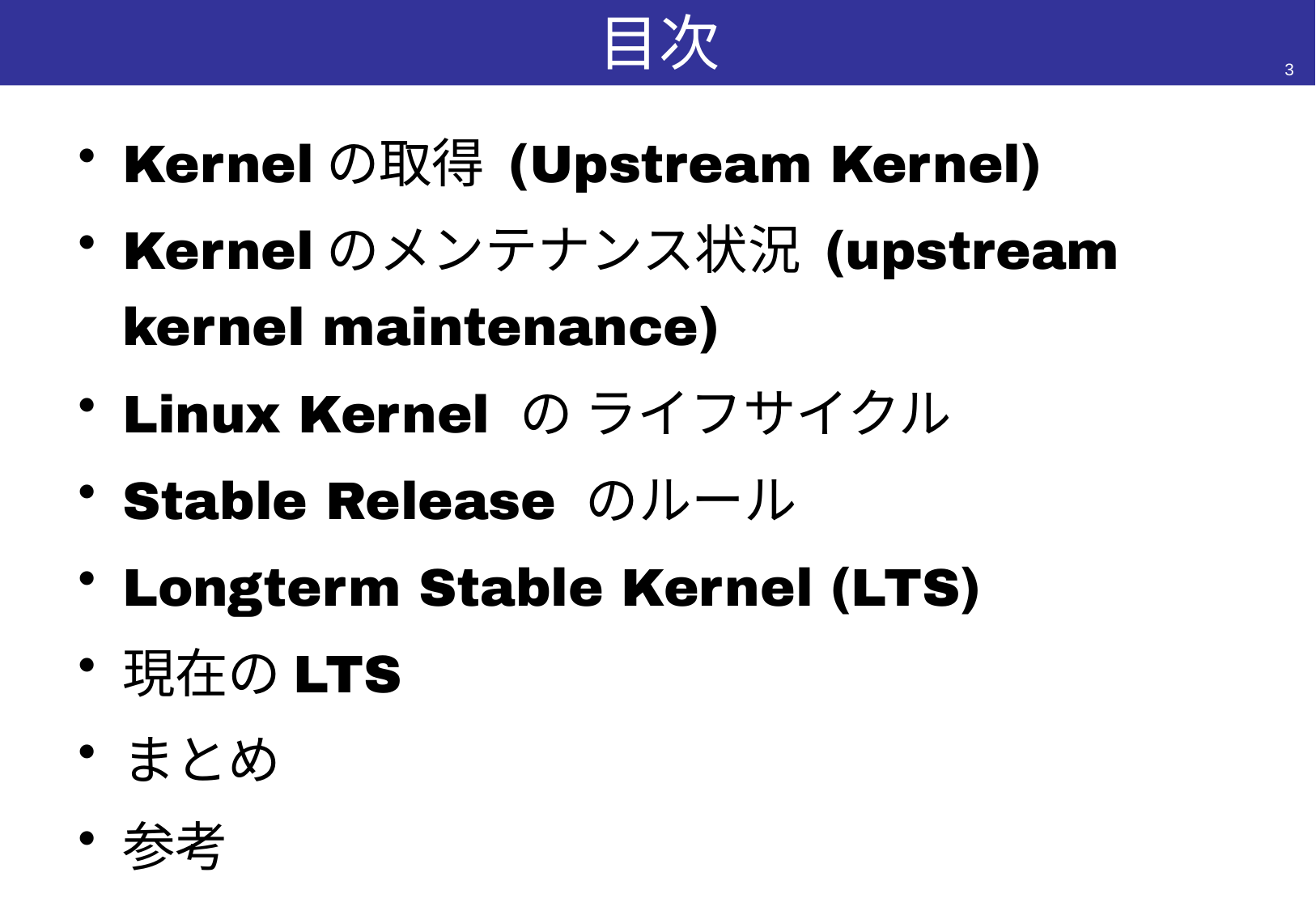

# 目次
3
Kernelの取得 (Upstream Kernel)
Kernelのメンテナンス状況 (upstream kernel maintenance)
Linux Kernel の ライフサイクル
Stable Release のルール
Longterm Stable Kernel (LTS)
現在のLTS
まとめ
参考